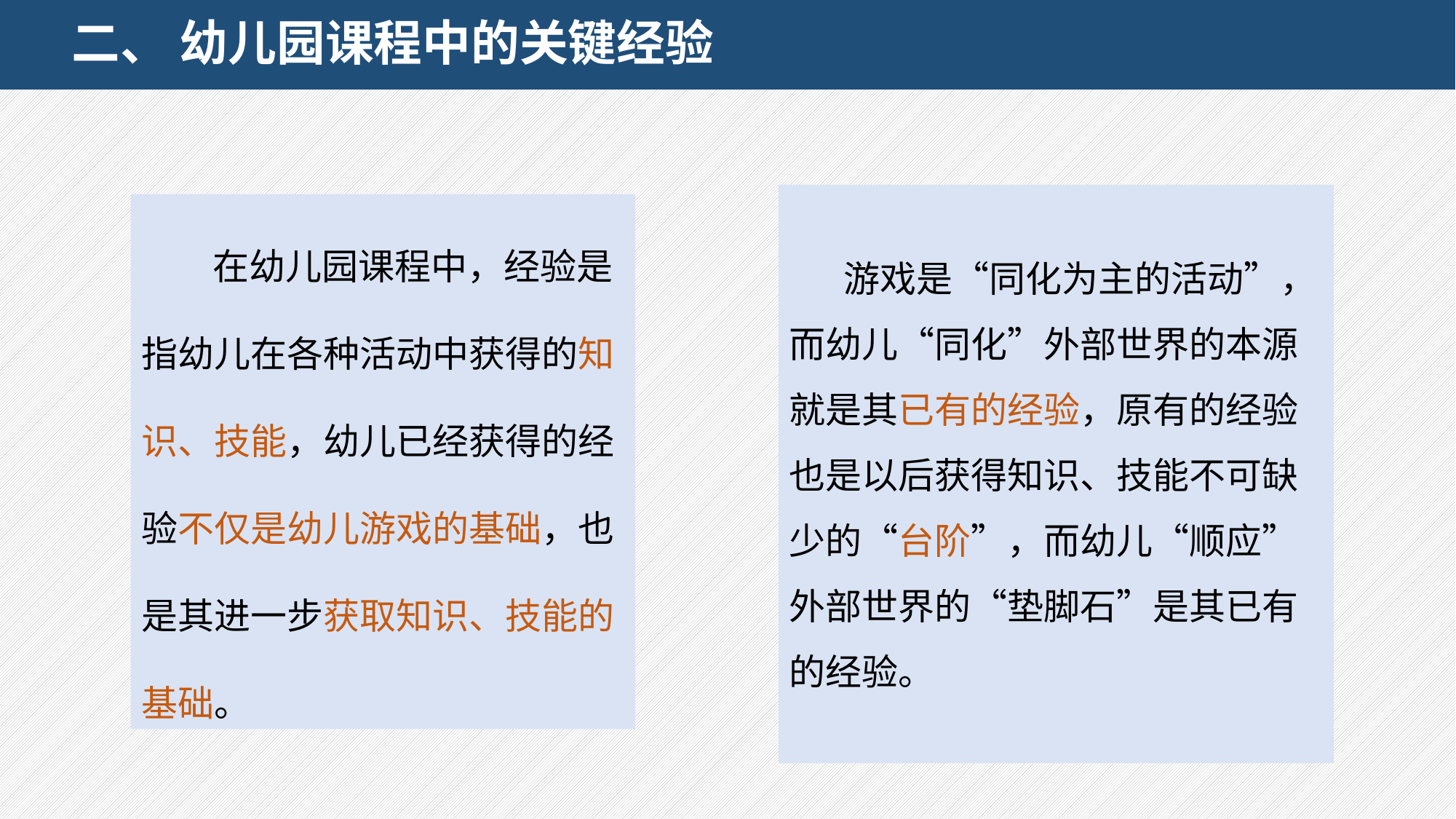

# 二、 幼儿园课程中的关键经验

游戏是“同化为主的活动”，而幼儿“同化”外部世界的本源就是其已有的经验，原有的经验也是以后获得知识、技能不可缺少的“台阶”，而幼儿“顺应”外部世界的“垫脚石”是其已有的经验。

 在幼儿园课程中，经验是指幼儿在各种活动中获得的知识、技能，幼儿已经获得的经验不仅是幼儿游戏的基础，也是其进一步获取知识、技能的基础。